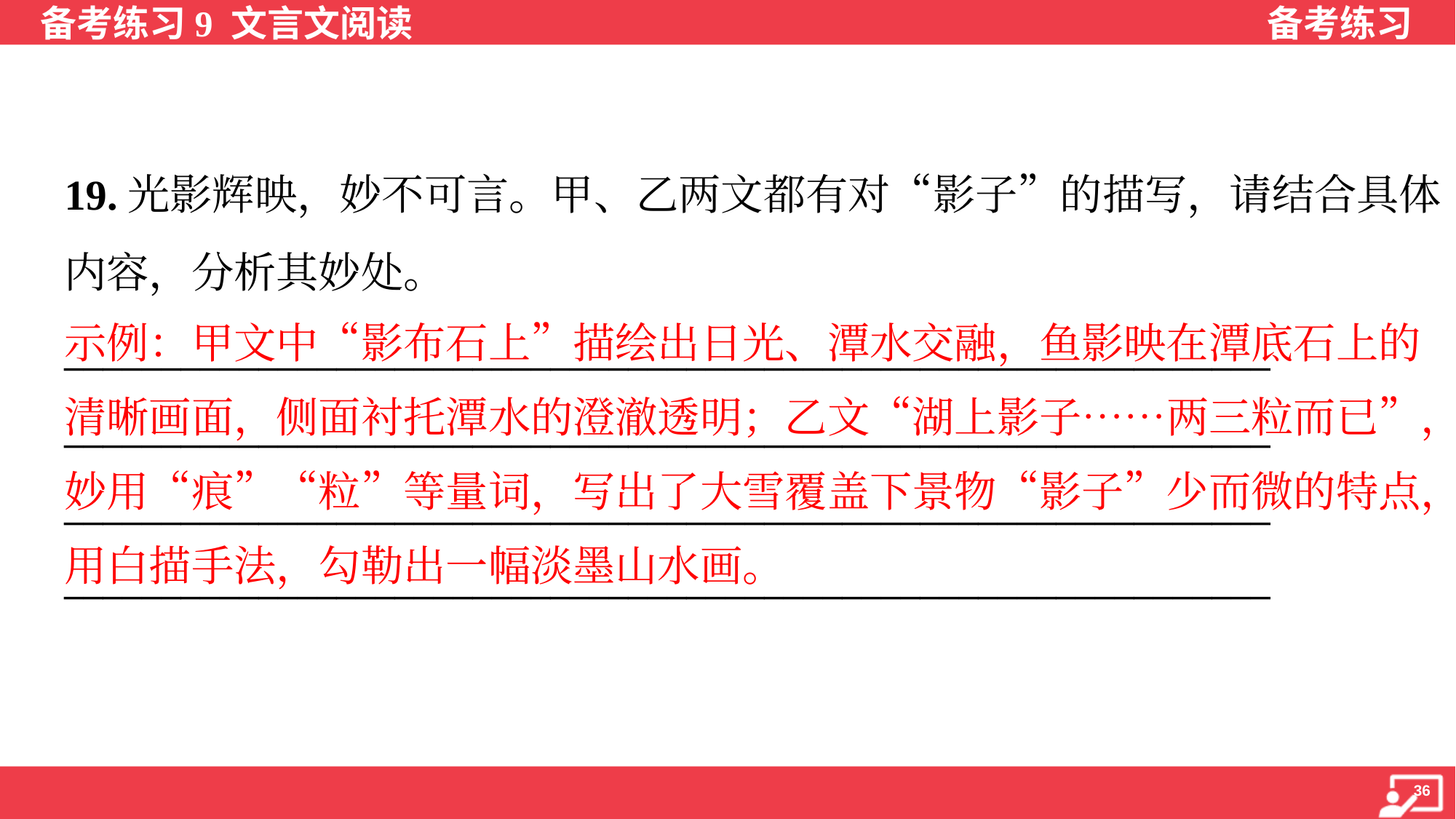

19.光影辉映，妙不可言。甲、乙两文都有对“影子”的描写，请结合具体
内容，分析其妙处。
______________________________________________________________
______________________________________________________________
______________________________________________________________
______________________________________________________________
示例：甲文中“影布石上”描绘出日光、潭水交融，鱼影映在潭底石上的
清晰画面，侧面衬托潭水的澄澈透明；乙文“湖上影子……两三粒而已”，
妙用“痕”“粒”等量词，写出了大雪覆盖下景物“影子”少而微的特点，运
用白描手法，勾勒出一幅淡墨山水画。